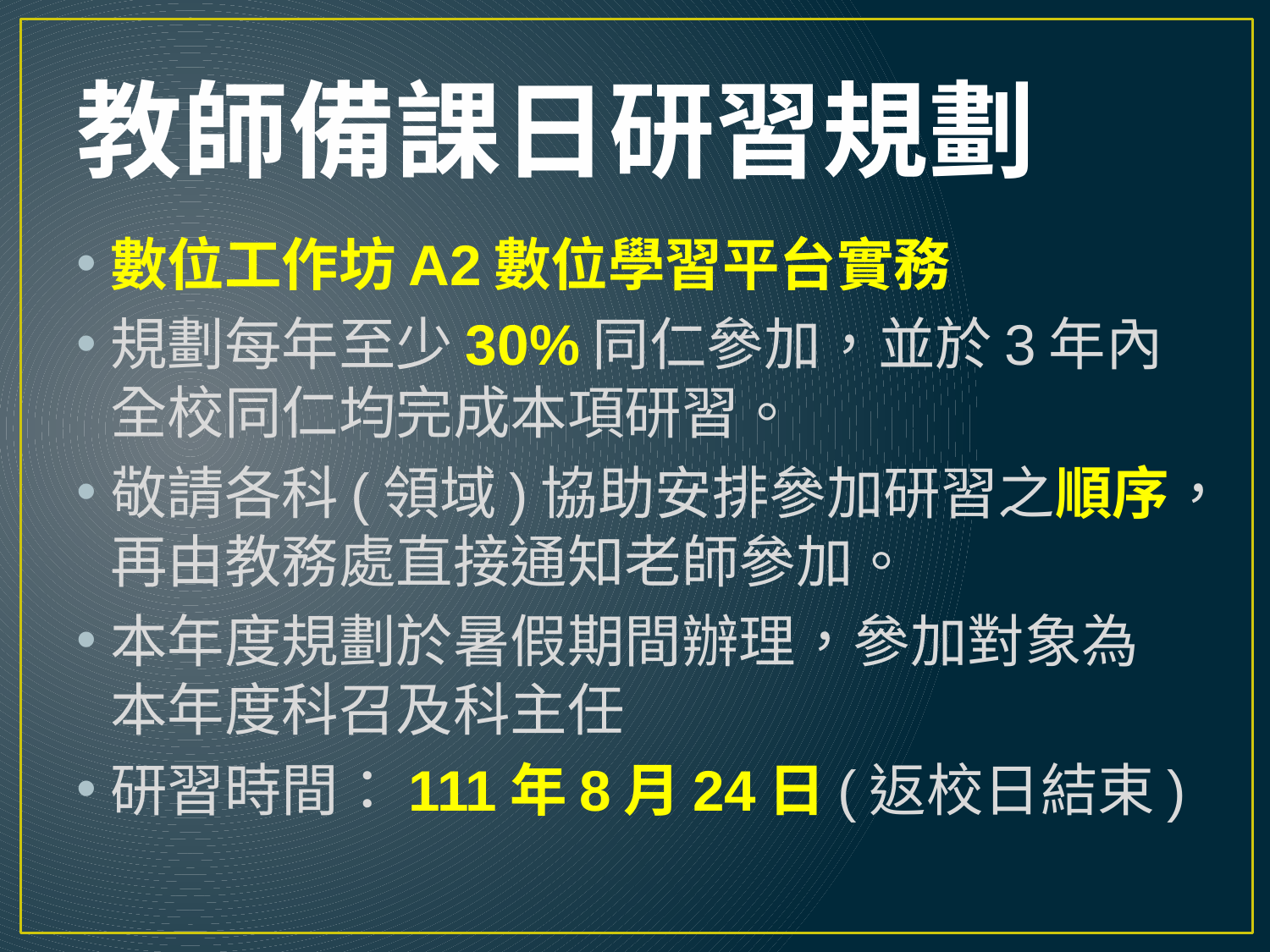

# 教師備課日研習規劃
數位工作坊A2數位學習平台實務
規劃每年至少30%同仁參加，並於3年內全校同仁均完成本項研習。
敬請各科(領域)協助安排參加研習之順序，再由教務處直接通知老師參加。
本年度規劃於暑假期間辦理，參加對象為本年度科召及科主任
研習時間：111年8月24日(返校日結束)